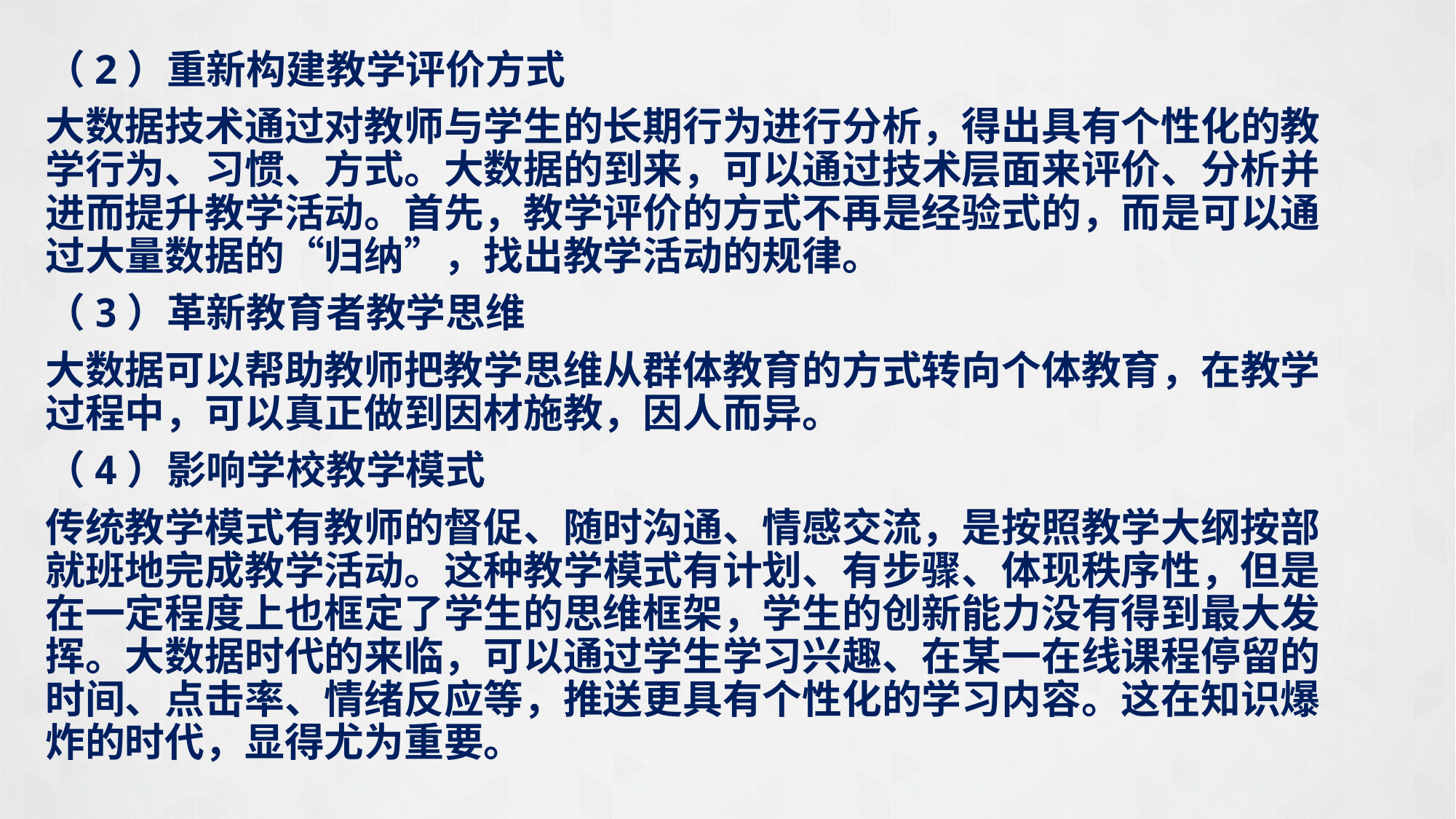

（2）重新构建教学评价方式
大数据技术通过对教师与学生的长期行为进行分析，得出具有个性化的教学行为、习惯、方式。大数据的到来，可以通过技术层面来评价、分析并进而提升教学活动。首先，教学评价的方式不再是经验式的，而是可以通过大量数据的“归纳”，找出教学活动的规律。
（3）革新教育者教学思维
大数据可以帮助教师把教学思维从群体教育的方式转向个体教育，在教学过程中，可以真正做到因材施教，因人而异。
（4）影响学校教学模式
传统教学模式有教师的督促、随时沟通、情感交流，是按照教学大纲按部就班地完成教学活动。这种教学模式有计划、有步骤、体现秩序性，但是在一定程度上也框定了学生的思维框架，学生的创新能力没有得到最大发挥。大数据时代的来临，可以通过学生学习兴趣、在某一在线课程停留的时间、点击率、情绪反应等，推送更具有个性化的学习内容。这在知识爆炸的时代，显得尤为重要。